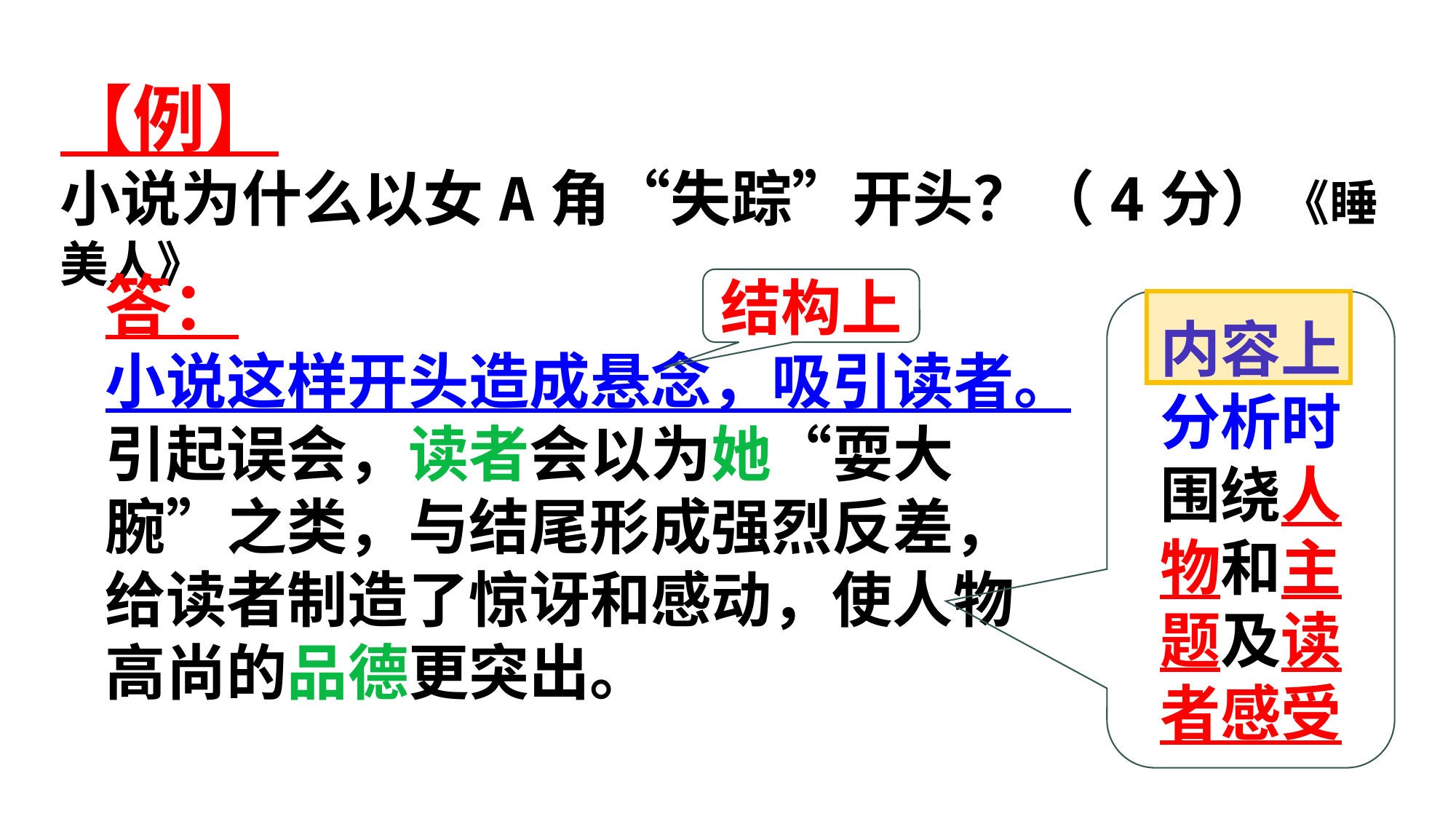

【例】
小说为什么以女A角“失踪”开头？（4分）《睡美人》
答：
小说这样开头造成悬念，吸引读者。引起误会，读者会以为她“耍大腕”之类，与结尾形成强烈反差，给读者制造了惊讶和感动，使人物高尚的品德更突出。
结构上
内容上分析时围绕人物和主题及读者感受